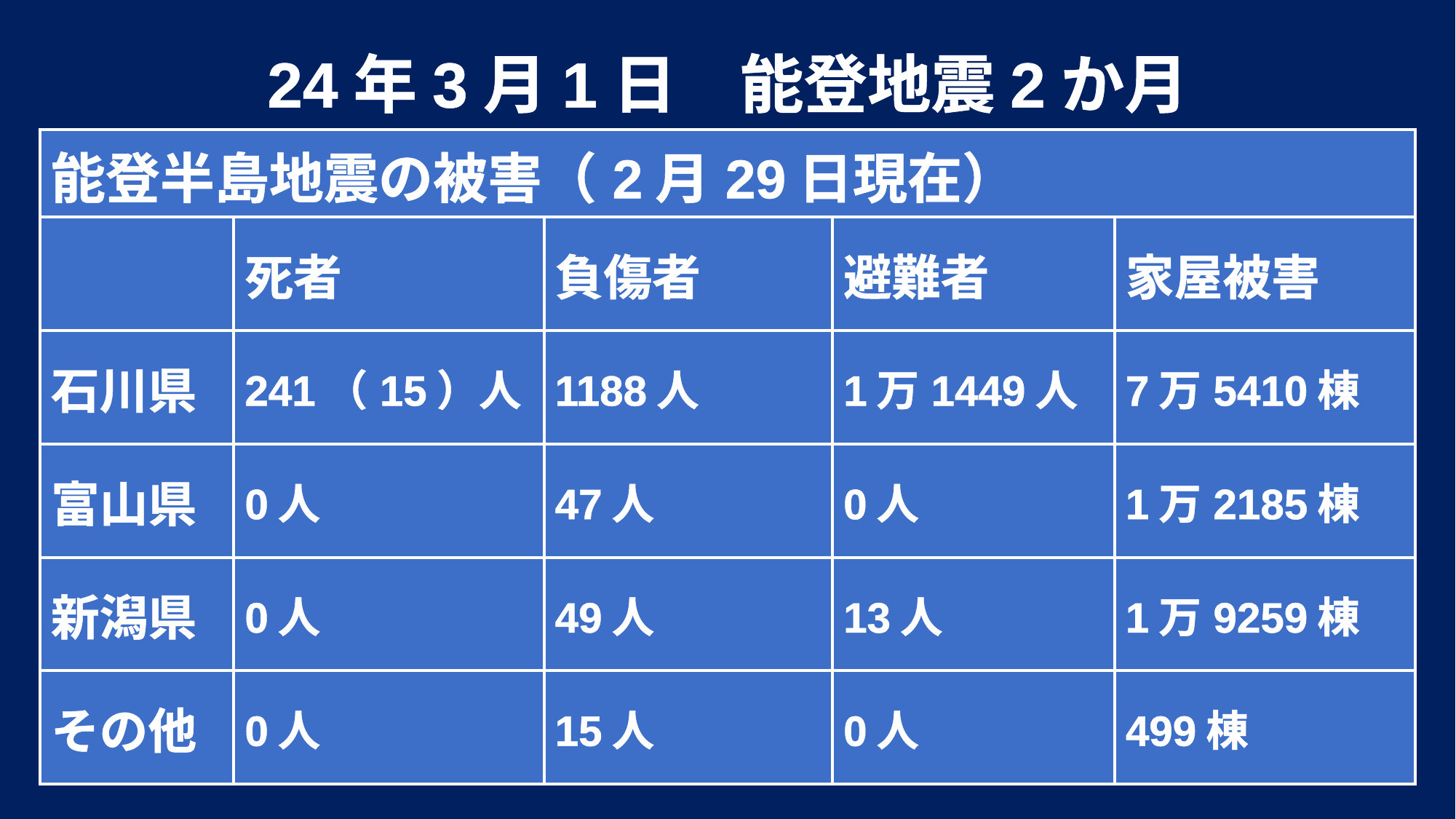

24年3月1日　能登地震2か月
| 能登半島地震の被害（2月29日現在） |  |  |  |  |
| --- | --- | --- | --- | --- |
|  | 死者 | 負傷者 | 避難者 | 家屋被害 |
| 石川県 | 241（15）人 | 1188人 | 1万1449人 | 7万5410棟 |
| 富山県 | 0人 | 47人 | 0人 | 1万2185棟 |
| 新潟県 | 0人 | 49人 | 13人 | 1万9259棟 |
| その他 | 0人 | 15人 | 0人 | 499棟 |